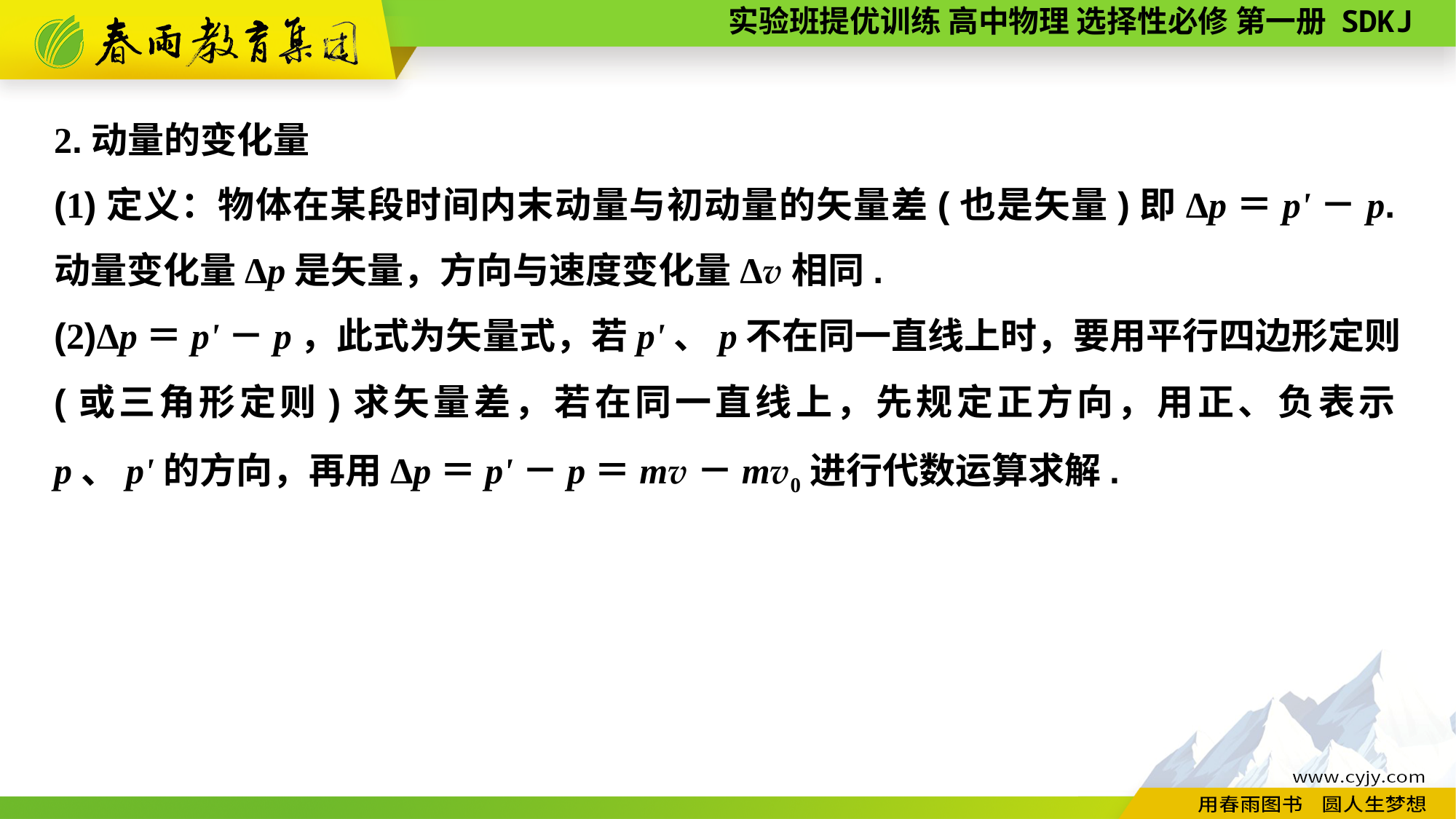

2.动量的变化量
(1)定义：物体在某段时间内末动量与初动量的矢量差(也是矢量)即Δp＝p'－p.动量变化量Δp是矢量，方向与速度变化量Δv相同.
(2)Δp＝p'－p，此式为矢量式，若p'、p不在同一直线上时，要用平行四边形定则(或三角形定则)求矢量差，若在同一直线上，先规定正方向，用正、负表示p、p'的方向，再用Δp＝p'－p＝mv－mv0进行代数运算求解.